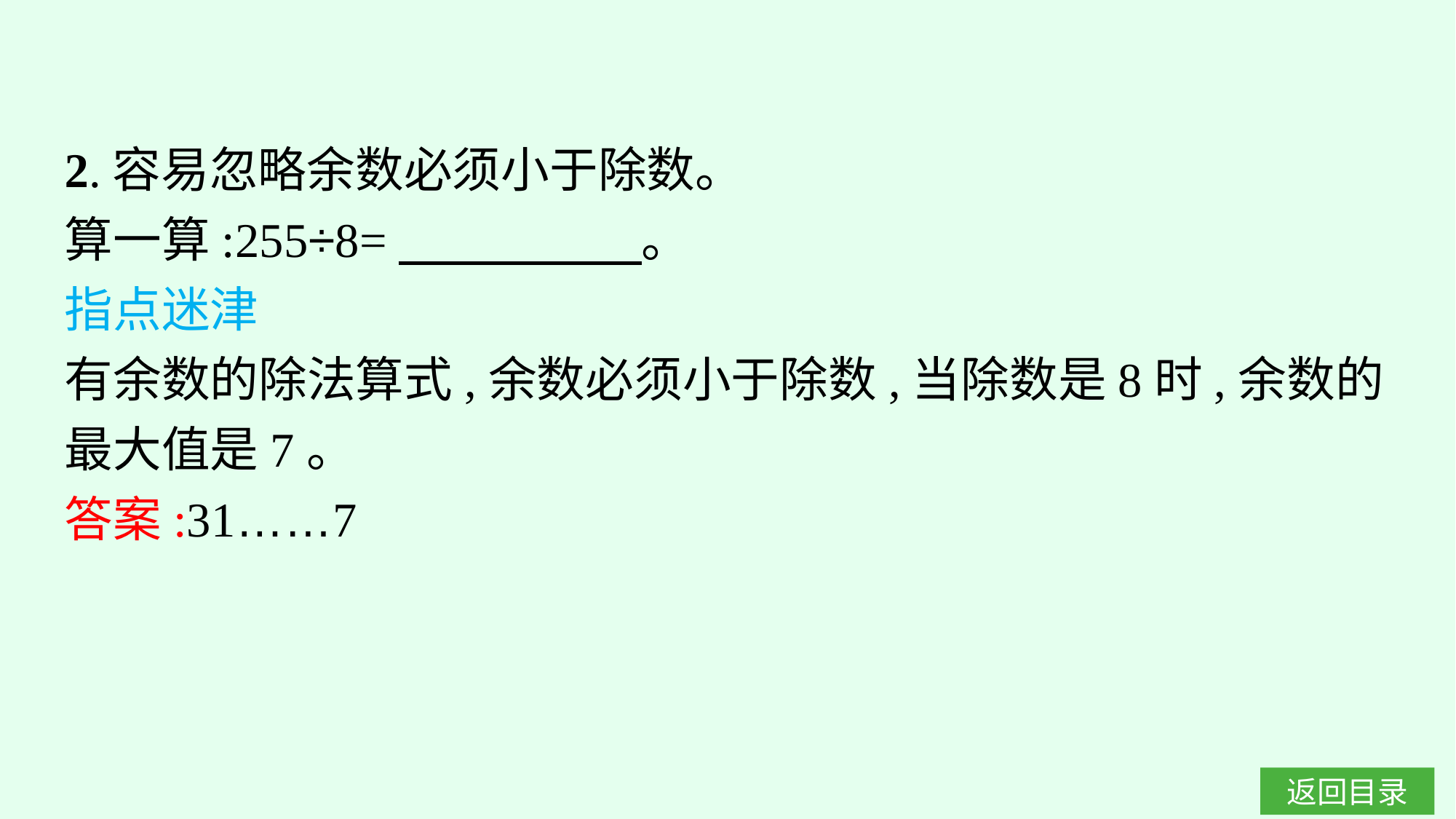

2.容易忽略余数必须小于除数。
算一算:255÷8=　　　　　。
指点迷津
有余数的除法算式,余数必须小于除数,当除数是8时,余数的最大值是7。
答案:31……7